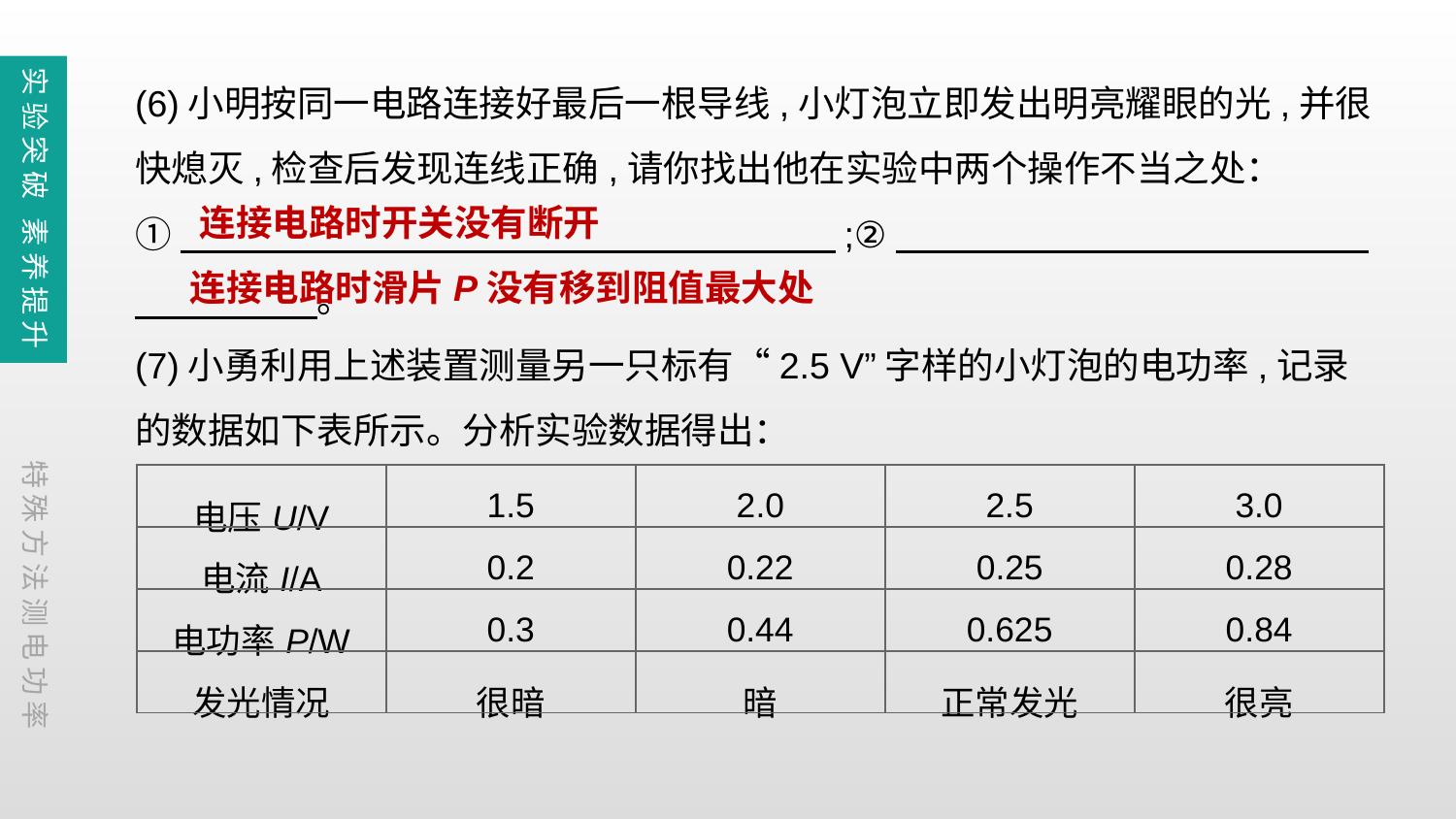

(6)小明按同一电路连接好最后一根导线,小灯泡立即发出明亮耀眼的光,并很快熄灭,检查后发现连线正确,请你找出他在实验中两个操作不当之处：
①　　　　　　　　　　　　　　　　　　;②　　　　　　　　　　　　　　　　　　。
(7)小勇利用上述装置测量另一只标有“2.5 V”字样的小灯泡的电功率,记录的数据如下表所示。分析实验数据得出：

实验突破 素养提升
连接电路时开关没有断开
连接电路时滑片P没有移到阻值最大处
特殊方法测电功率
| 电压U/V | 1.5 | 2.0 | 2.5 | 3.0 |
| --- | --- | --- | --- | --- |
| 电流I/A | 0.2 | 0.22 | 0.25 | 0.28 |
| 电功率P/W | 0.3 | 0.44 | 0.625 | 0.84 |
| 发光情况 | 很暗 | 暗 | 正常发光 | 很亮 |